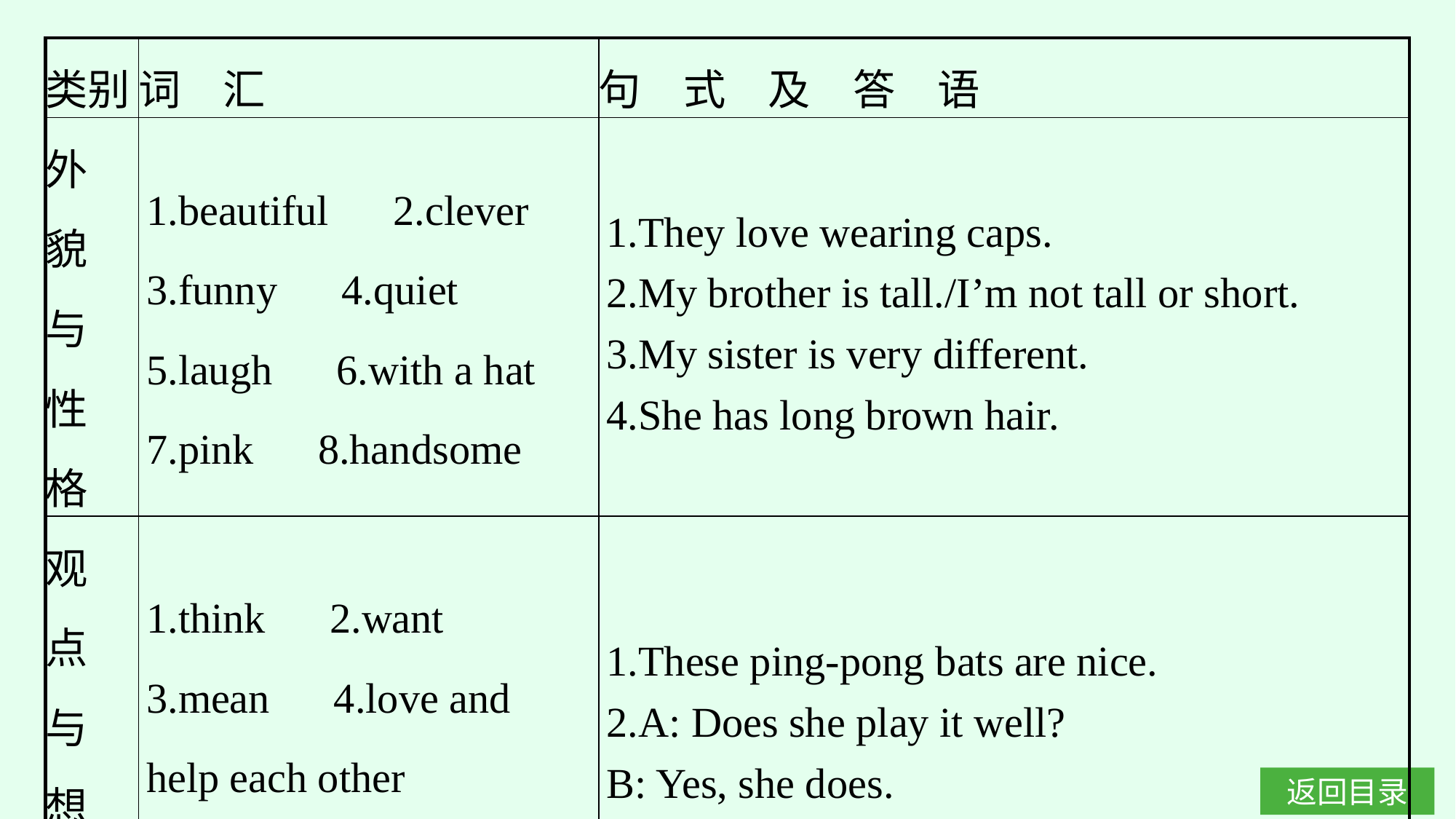

| 类别 | 词　汇 | 句　式　及　答　语 |
| --- | --- | --- |
| 外 貌 与 性 格 | 1.beautiful　2.clever　3.funny　4.quiet 5.laugh　6.with a hat　7.pink　8.handsome | 1.They love wearing caps. 2.My brother is tall./I’m not tall or short. 3.My sister is very different. 4.She has long brown hair. |
| 观 点 与 想 法 | 1.think　2.want 3.mean　4.love and help each other　5.smart | 1.These ping-pong bats are nice. 2.A: Does she play it well? B: Yes, she does. |